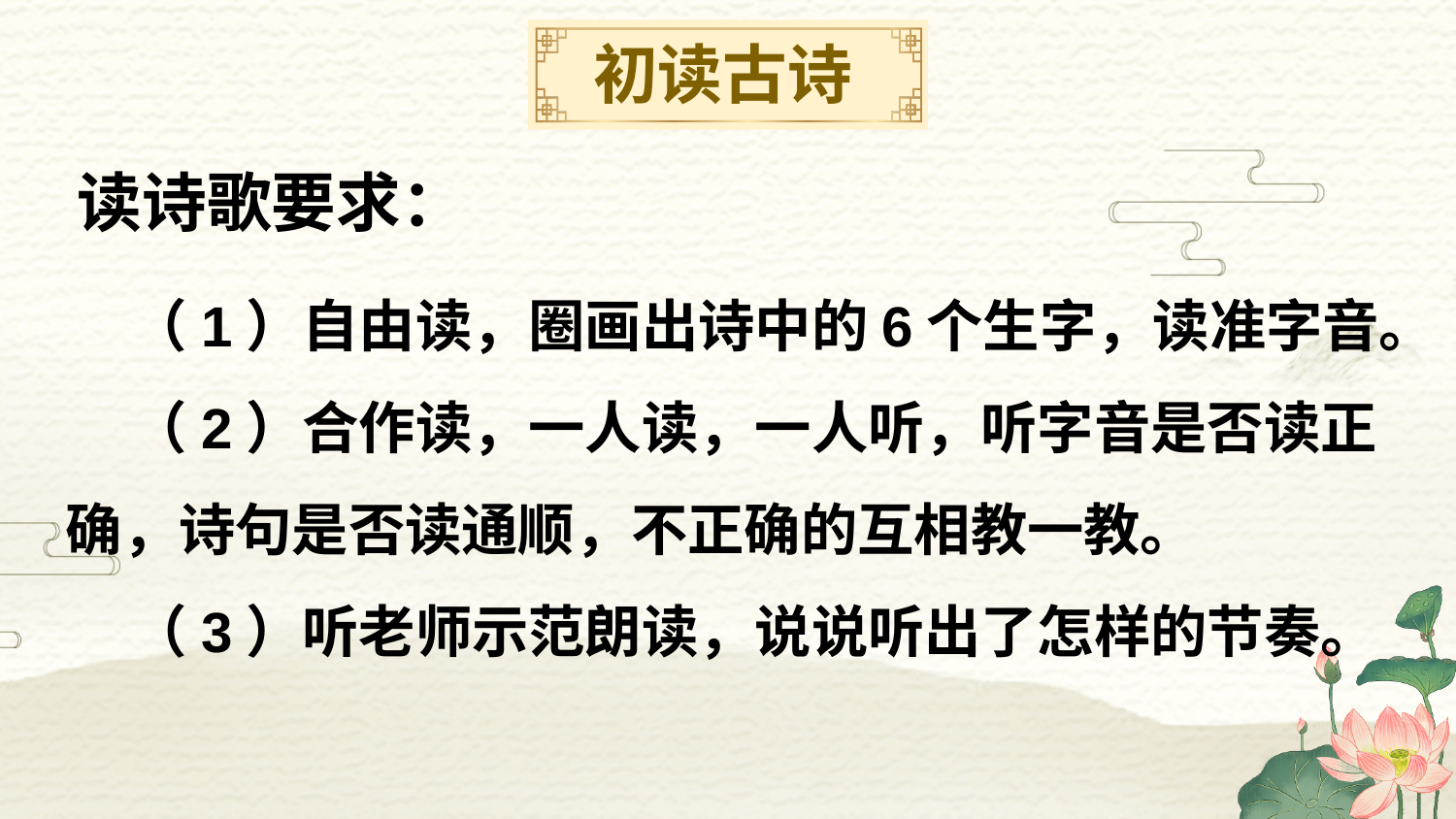

初读古诗
读诗歌要求：
    （1）自由读，圈画出诗中的6个生字，读准字音。
    （2）合作读，一人读，一人听，听字音是否读正确，诗句是否读通顺，不正确的互相教一教。
    （3）听老师示范朗读，说说听出了怎样的节奏。